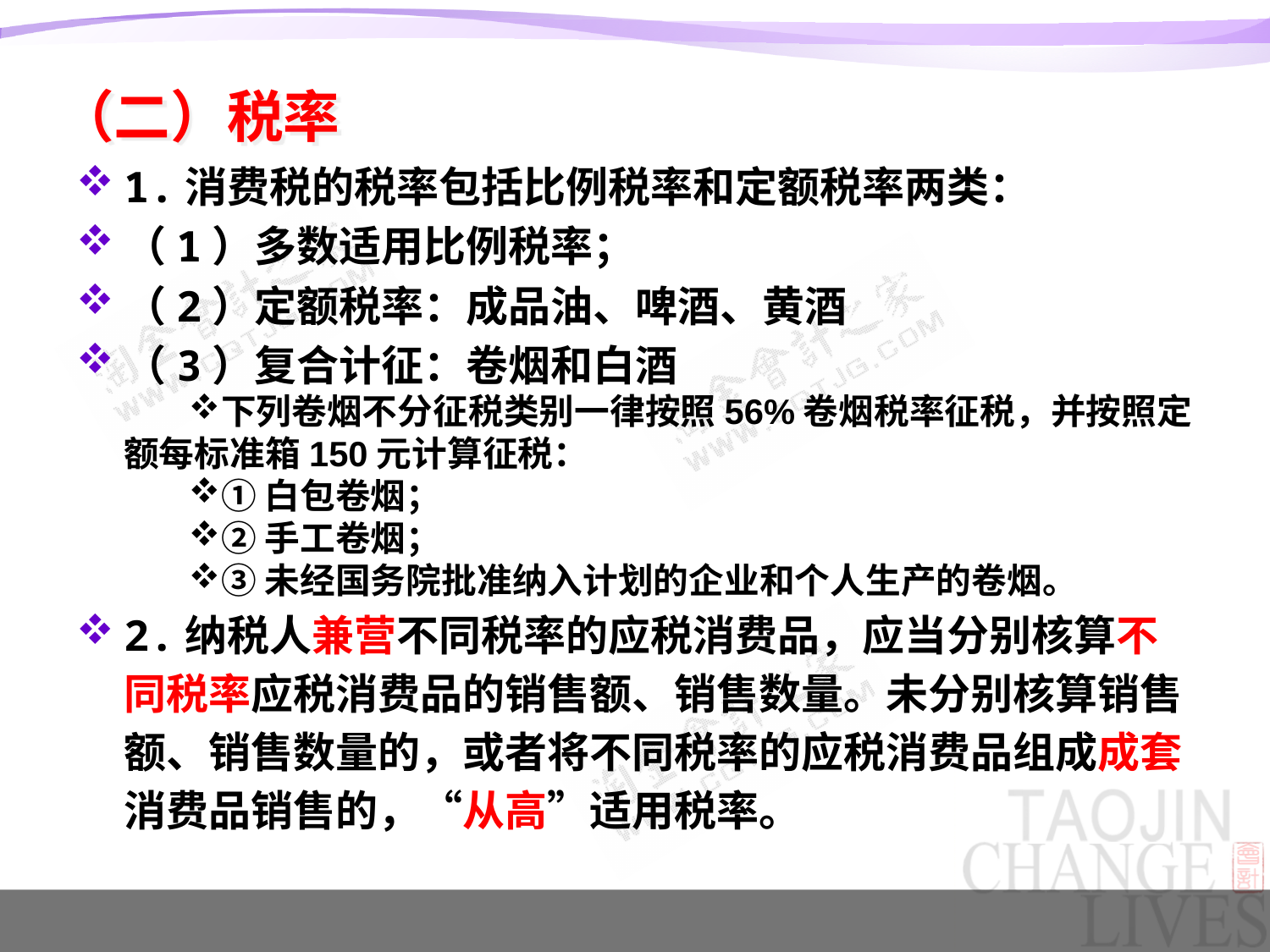

# （二）税率
1.消费税的税率包括比例税率和定额税率两类：
（1）多数适用比例税率；
（2）定额税率：成品油、啤酒、黄酒
（3）复合计征：卷烟和白酒
下列卷烟不分征税类别一律按照56%卷烟税率征税，并按照定额每标准箱150元计算征税：
①白包卷烟；
②手工卷烟；
③未经国务院批准纳入计划的企业和个人生产的卷烟。
2.纳税人兼营不同税率的应税消费品，应当分别核算不同税率应税消费品的销售额、销售数量。未分别核算销售额、销售数量的，或者将不同税率的应税消费品组成成套消费品销售的，“从高”适用税率。